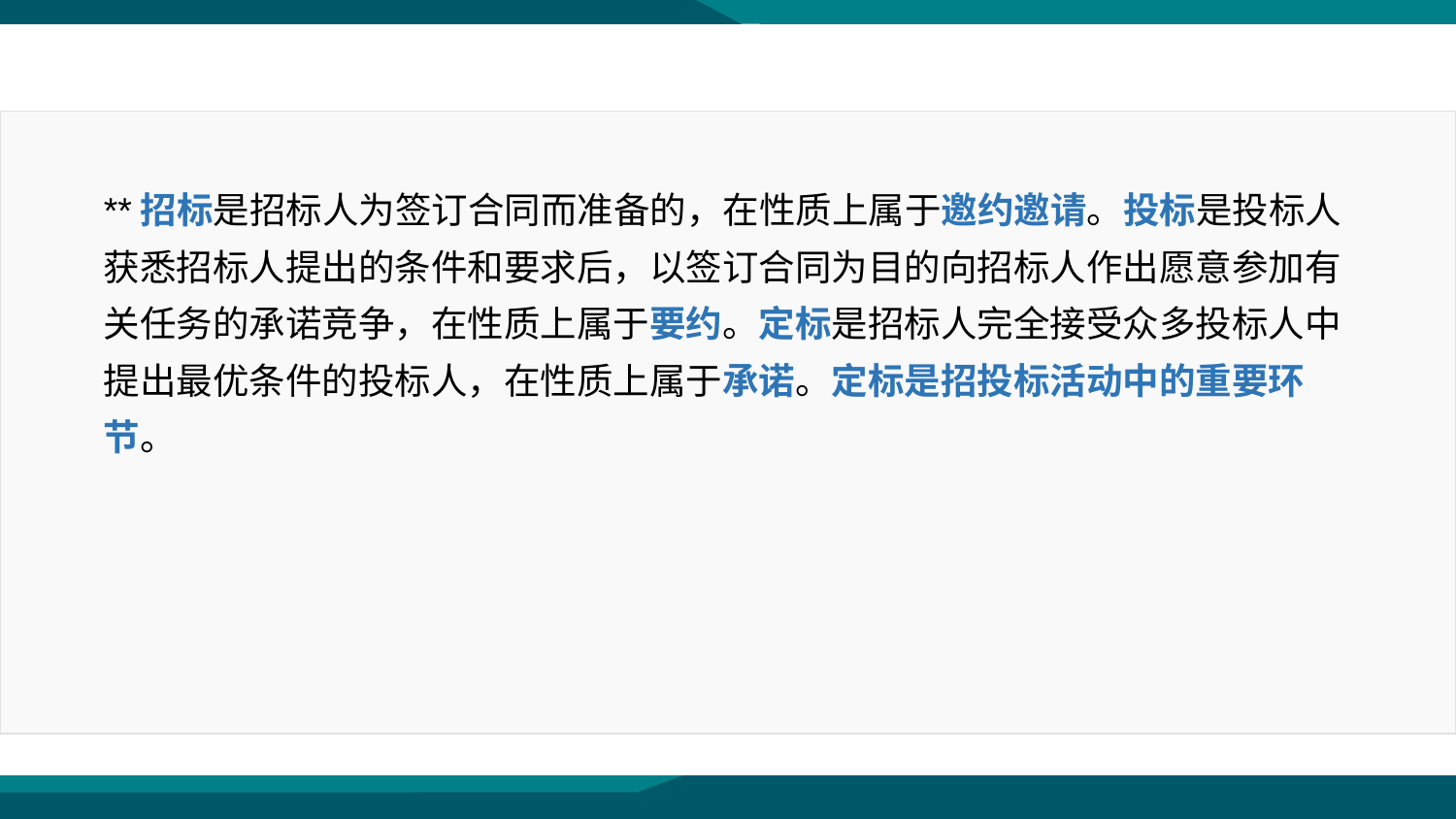

**招标是招标人为签订合同而准备的，在性质上属于邀约邀请。投标是投标人获悉招标人提出的条件和要求后，以签订合同为目的向招标人作出愿意参加有关任务的承诺竞争，在性质上属于要约。定标是招标人完全接受众多投标人中提出最优条件的投标人，在性质上属于承诺。定标是招投标活动中的重要环节。